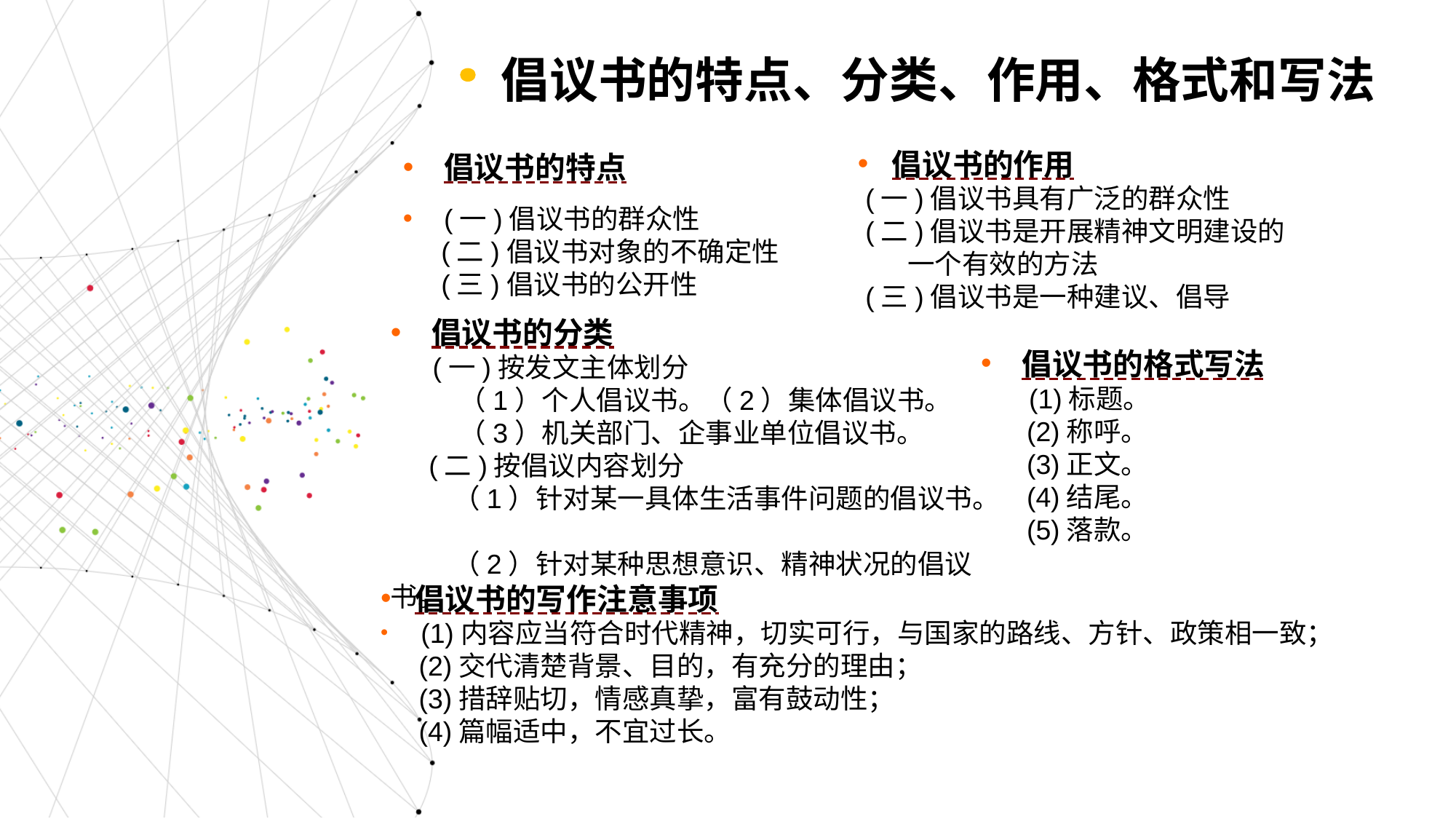

倡议书的特点、分类、作用、格式和写法

倡议书的作用
 (一)倡议书具有广泛的群众性
 (二)倡议书是开展精神文明建设的
       一个有效的方法
 (三)倡议书是一种建议、倡导
倡议书的特点
(一)倡议书的群众性
     (二)倡议书对象的不确定性
     (三)倡议书的公开性

倡议书的分类
       (一)按发文主体划分
          （1）个人倡议书。（2）集体倡议书。
          （3）机关部门、企事业单位倡议书。
     (二)按倡议内容划分
         （1）针对某一具体生活事件问题的倡议书。
         （2）针对某种思想意识、精神状况的倡议书。
倡议书的格式写法
        (1)标题。
      (2)称呼。
      (3)正文。
      (4)结尾。
      (5)落款。

倡议书的写作注意事项
 (1)内容应当符合时代精神，切实可行，与国家的路线、方针、政策相一致；
     (2)交代清楚背景、目的，有充分的理由；
     (3)措辞贴切，情感真挚，富有鼓动性；
     (4)篇幅适中，不宜过长。